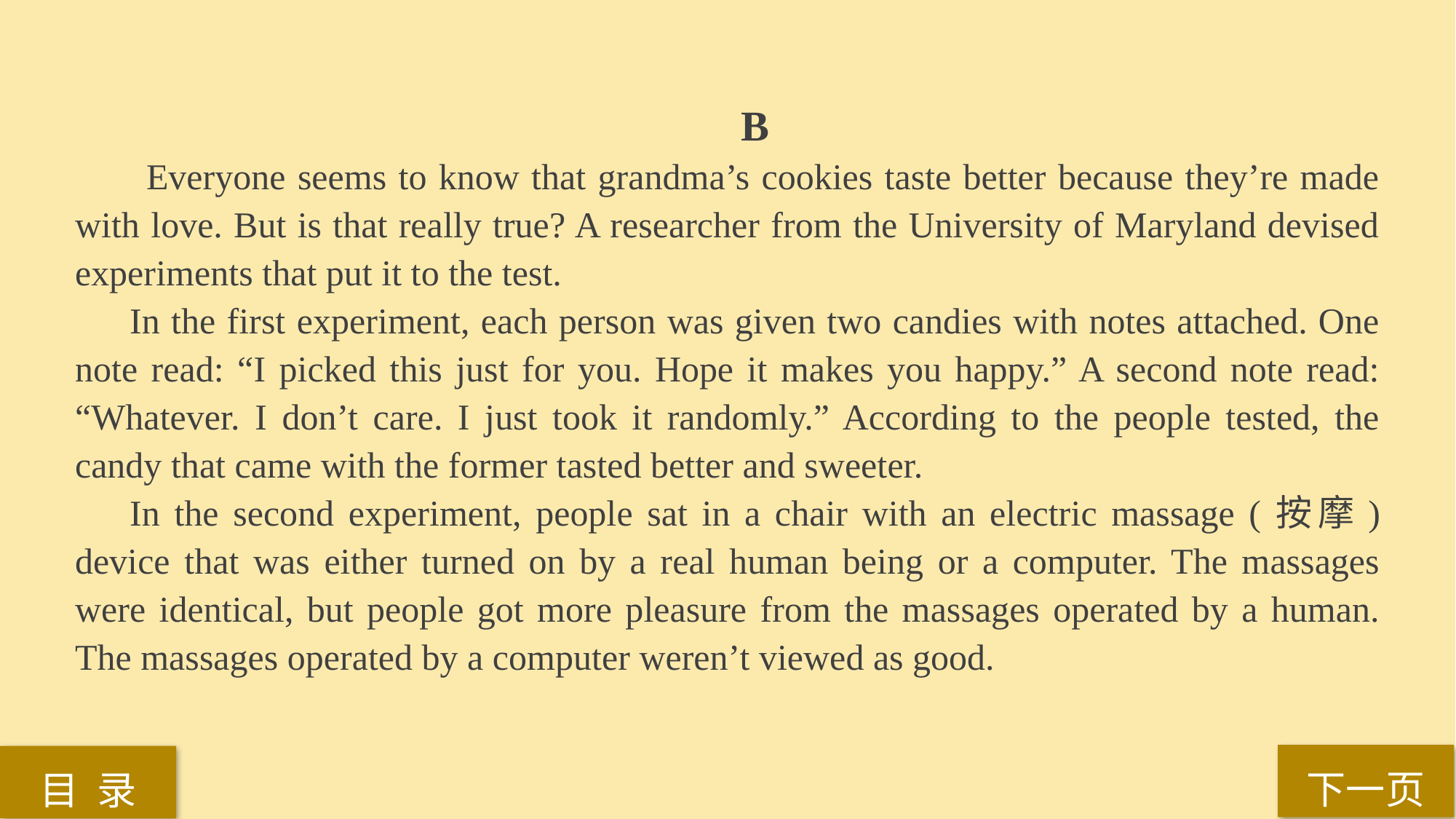

B
      Everyone seems to know that grandma’s cookies taste better because they’re made with love. But is that really true? A researcher from the University of Maryland devised experiments that put it to the test.
In the first experiment, each person was given two candies with notes attached. One note read: “I picked this just for you. Hope it makes you happy.” A second note read: “Whatever. I don’t care. I just took it randomly.” According to the people tested, the candy that came with the former tasted better and sweeter.
In the second experiment, people sat in a chair with an electric massage (按摩) device that was either turned on by a real human being or a computer. The massages were identical, but people got more pleasure from the massages operated by a human. The massages operated by a computer weren’t viewed as good.